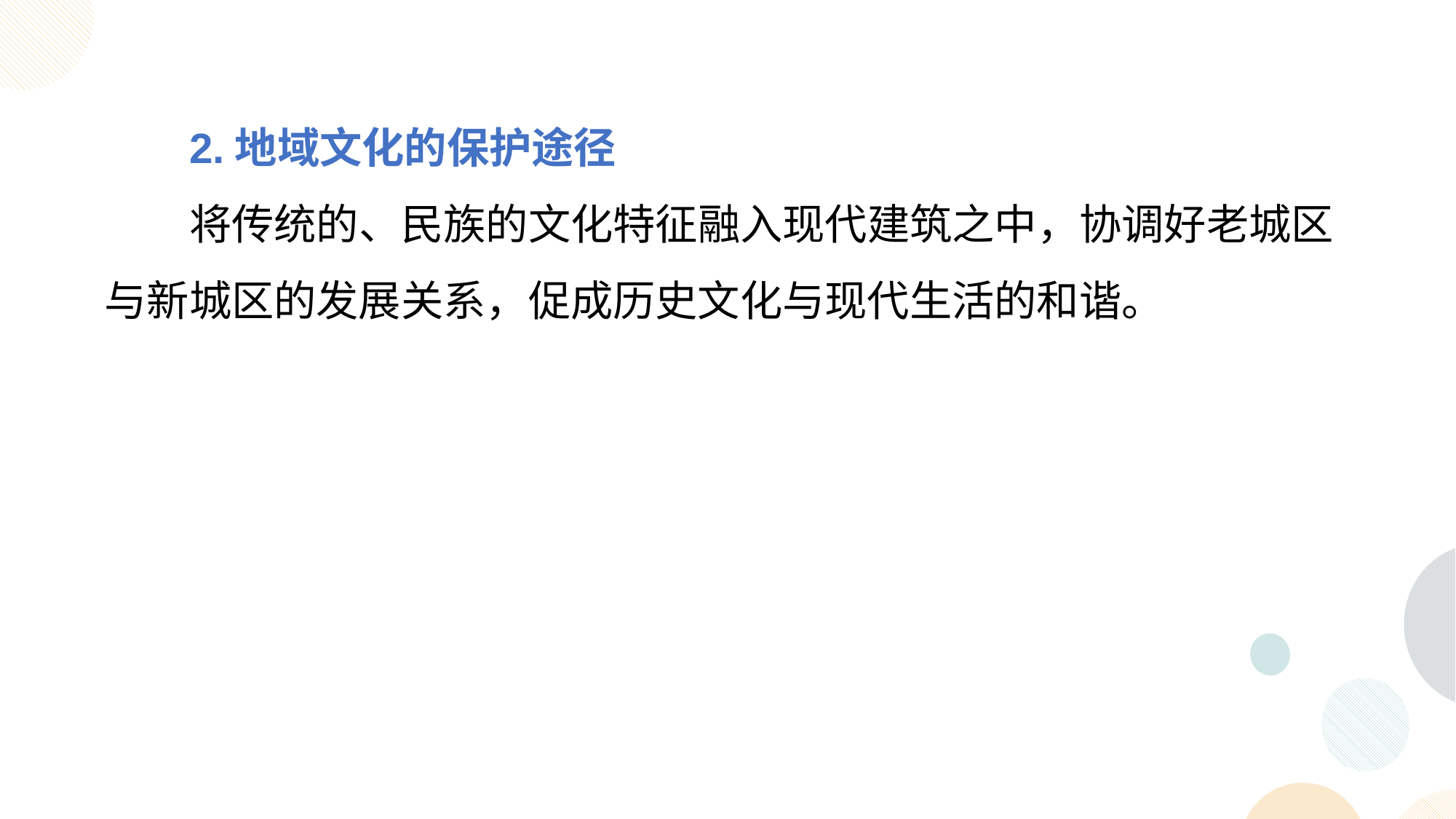

2.地域文化的保护途径
将传统的、民族的文化特征融入现代建筑之中，协调好老城区与新城区的发展关系，促成历史文化与现代生活的和谐。